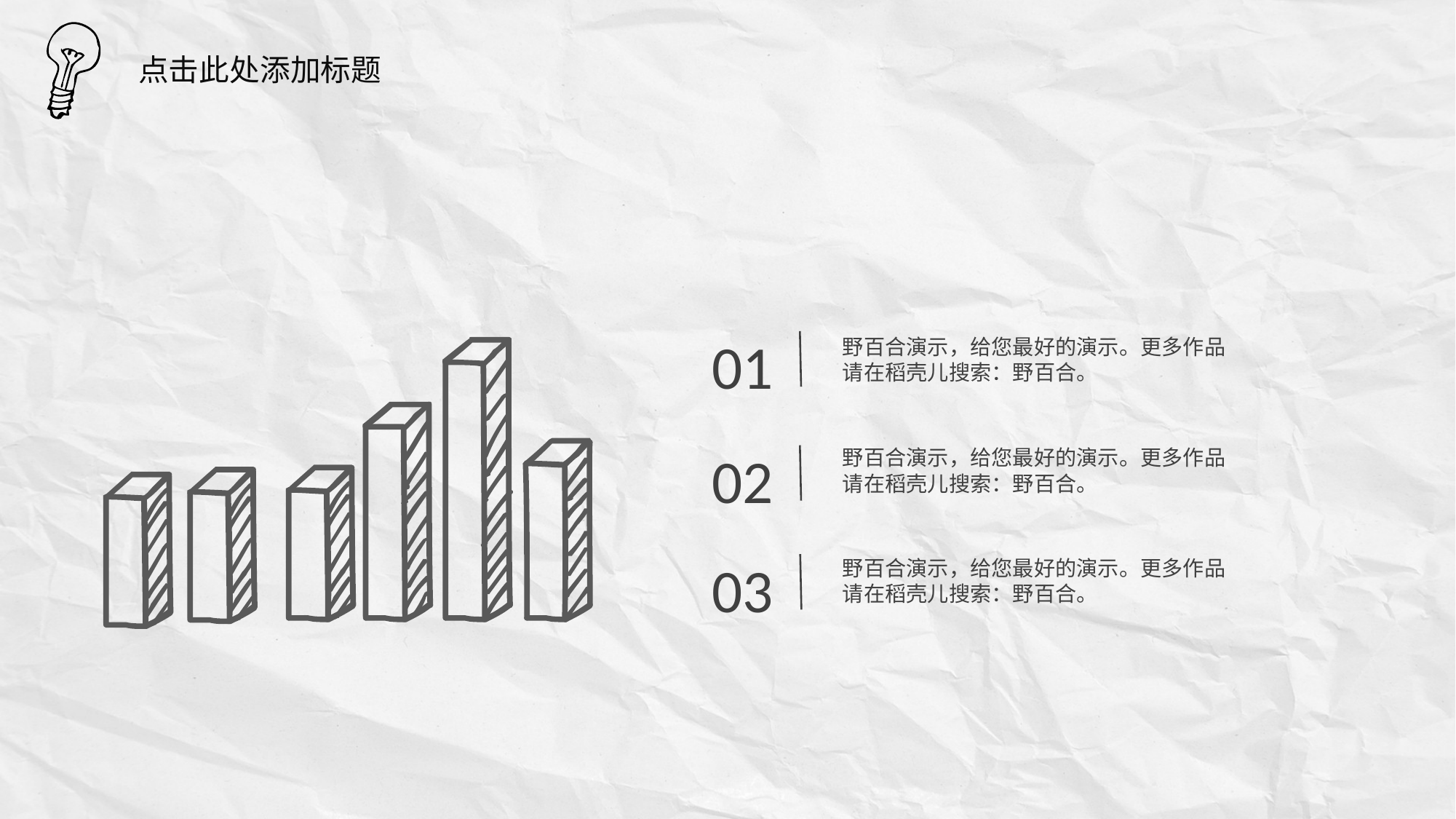

点击此处添加标题
01
野百合演示，给您最好的演示。更多作品请在稻壳儿搜索：野百合。

02
野百合演示，给您最好的演示。更多作品请在稻壳儿搜索：野百合。
03
野百合演示，给您最好的演示。更多作品请在稻壳儿搜索：野百合。